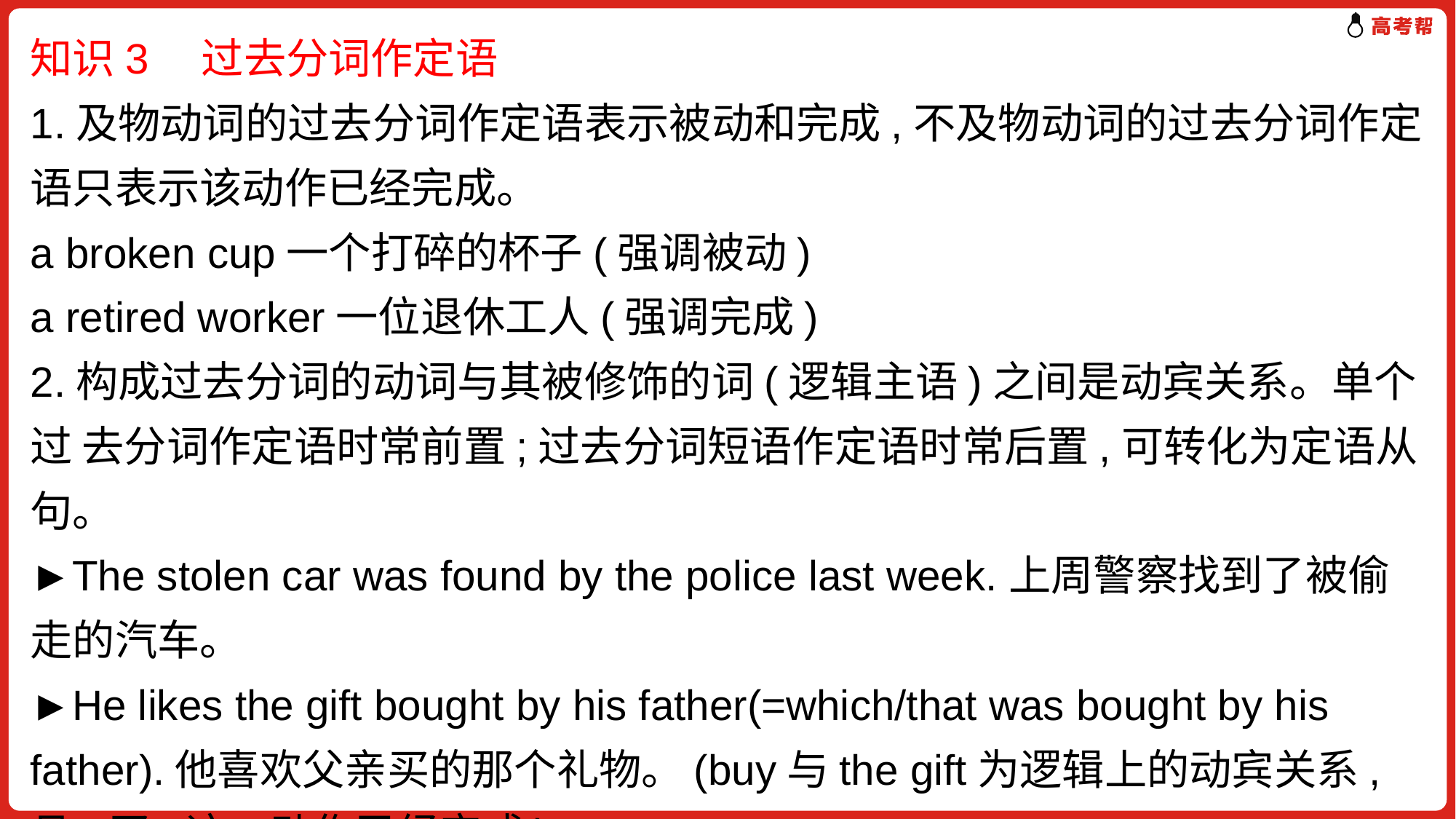

知识3　过去分词作定语
1.及物动词的过去分词作定语表示被动和完成,不及物动词的过去分词作定 语只表示该动作已经完成。
a broken cup一个打碎的杯子(强调被动)
a retired worker一位退休工人(强调完成)
2.构成过去分词的动词与其被修饰的词(逻辑主语)之间是动宾关系。单个过 去分词作定语时常前置;过去分词短语作定语时常后置,可转化为定语从句。
►The stolen car was found by the police last week.上周警察找到了被偷走的汽车。
►He likes the gift bought by his father(=which/that was bought by his father).他喜欢父亲买的那个礼物。(buy与the gift为逻辑上的动宾关系,
且"买"这一动作已经完成)